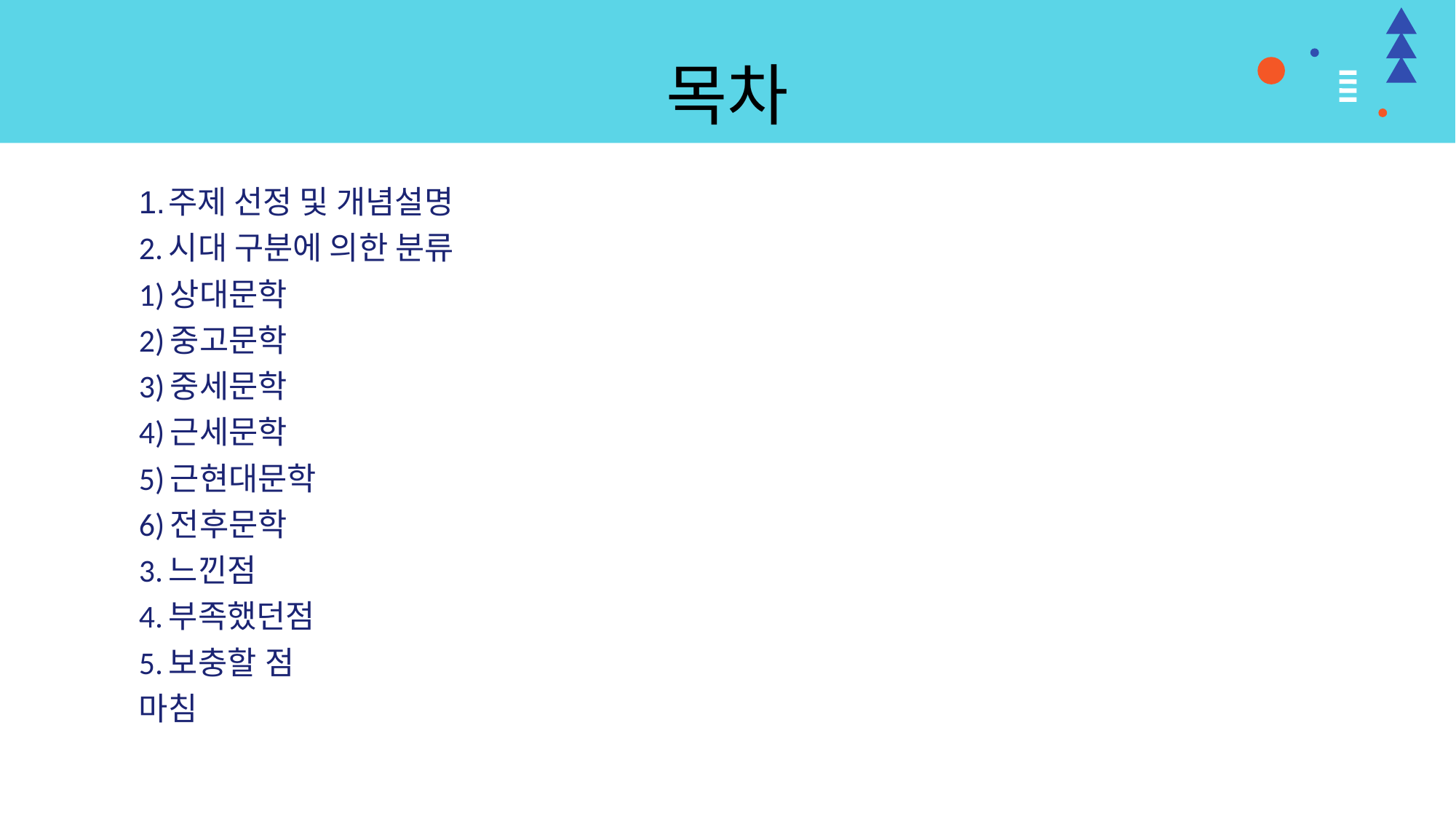

# 목차
주제 선정 및 개념설명
2.시대 구분에 의한 분류
1)상대문학
2)중고문학
3)중세문학
4)근세문학
5)근현대문학
6)전후문학
3.느낀점
4.부족했던점
5.보충할 점
마침